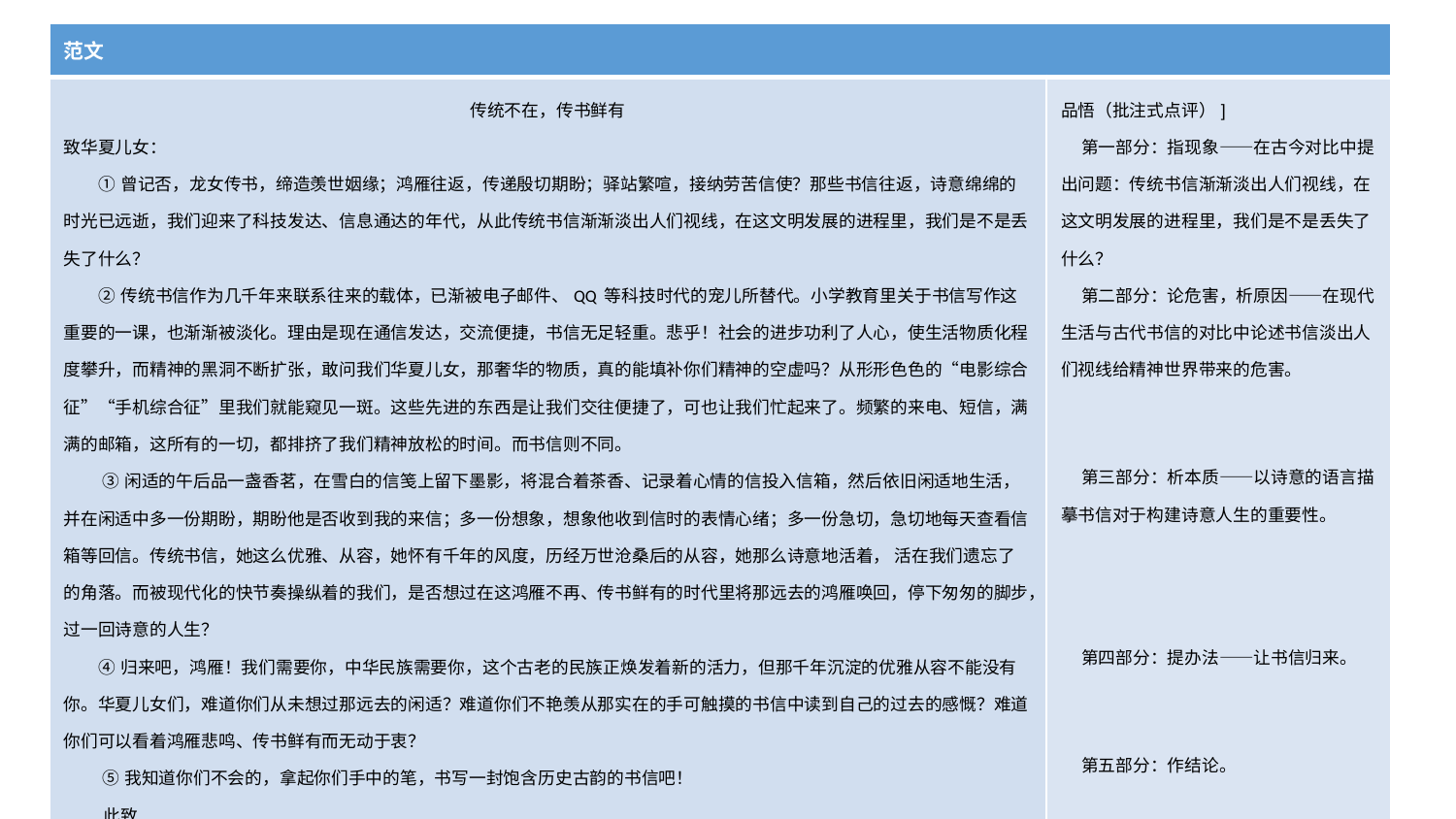

| 范文 |  |
| --- | --- |
| 传统不在，传书鲜有 致华夏儿女： ①曾记否，龙女传书，缔造羡世姻缘；鸿雁往返，传递殷切期盼；驿站繁喧，接纳劳苦信使？那些书信往返，诗意绵绵的时光已远逝，我们迎来了科技发达、信息通达的年代，从此传统书信渐渐淡出人们视线，在这文明发展的进程里，我们是不是丢失了什么？ ②传统书信作为几千年来联系往来的载体，已渐被电子邮件、QQ 等科技时代的宠儿所替代。小学教育里关于书信写作这重要的一课，也渐渐被淡化。理由是现在通信发达，交流便捷，书信无足轻重。悲乎！社会的进步功利了人心，使生活物质化程度攀升，而精神的黑洞不断扩张，敢问我们华夏儿女，那奢华的物质，真的能填补你们精神的空虚吗？从形形色色的“电影综合征”“手机综合征”里我们就能窥见一斑。这些先进的东西是让我们交往便捷了，可也让我们忙起来了。频繁的来电、短信，满满的邮箱，这所有的一切，都排挤了我们精神放松的时间。而书信则不同。 ③闲适的午后品一盏香茗，在雪白的信笺上留下墨影，将混合着茶香、记录着心情的信投入信箱，然后依旧闲适地生活， 并在闲适中多一份期盼，期盼他是否收到我的来信；多一份想象，想象他收到信时的表情心绪；多一份急切，急切地每天查看信箱等回信。传统书信，她这么优雅、从容，她怀有千年的风度，历经万世沧桑后的从容，她那么诗意地活着， 活在我们遗忘了的角落。而被现代化的快节奏操纵着的我们，是否想过在这鸿雁不再、传书鲜有的时代里将那远去的鸿雁唤回，停下匆匆的脚步，过一回诗意的人生？ ④归来吧，鸿雁！我们需要你，中华民族需要你，这个古老的民族正焕发着新的活力，但那千年沉淀的优雅从容不能没有你。华夏儿女们，难道你们从未想过那远去的闲适？难道你们不艳羡从那实在的手可触摸的书信中读到自己的过去的感慨？难道你们可以看着鸿雁悲鸣、传书鲜有而无动于衷？ ⑤我知道你们不会的，拿起你们手中的笔，书写一封饱含历史古韵的书信吧！ 此致 敬礼！ 高三一名学子 ×年×月×日 | 品悟（批注式点评）]  第一部分：指现象——在古今对比中提出问题：传统书信渐渐淡出人们视线，在这文明发展的进程里，我们是不是丢失了什么？   第二部分：论危害，析原因——在现代生活与古代书信的对比中论述书信淡出人们视线给精神世界带来的危害。       第三部分：析本质——以诗意的语言描摹书信对于构建诗意人生的重要性。        第四部分：提办法——让书信归来。     第五部分：作结论。 |